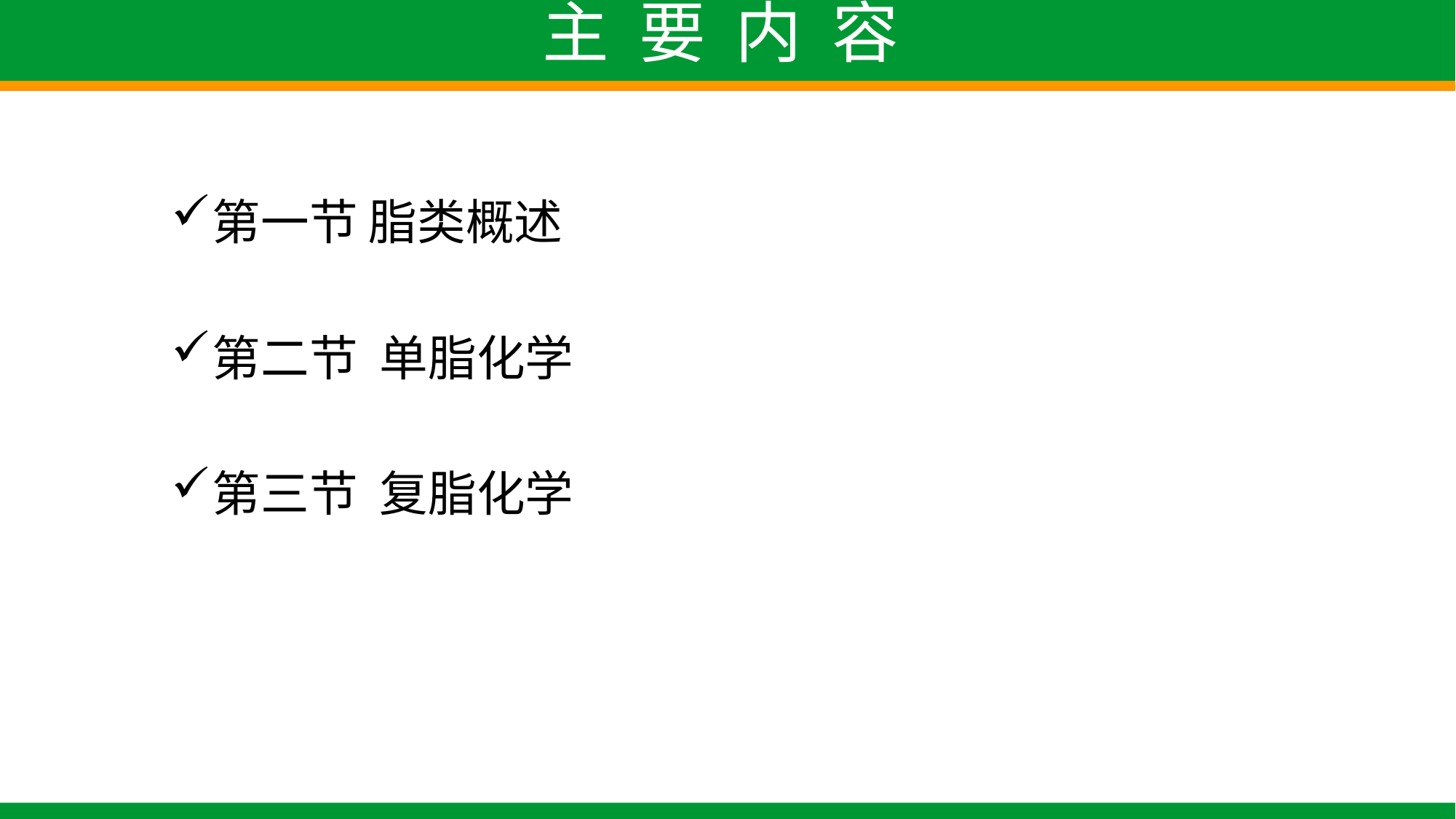

# 主  要  内  容
第一节 脂类概述

第二节  单脂化学

第三节  复脂化学